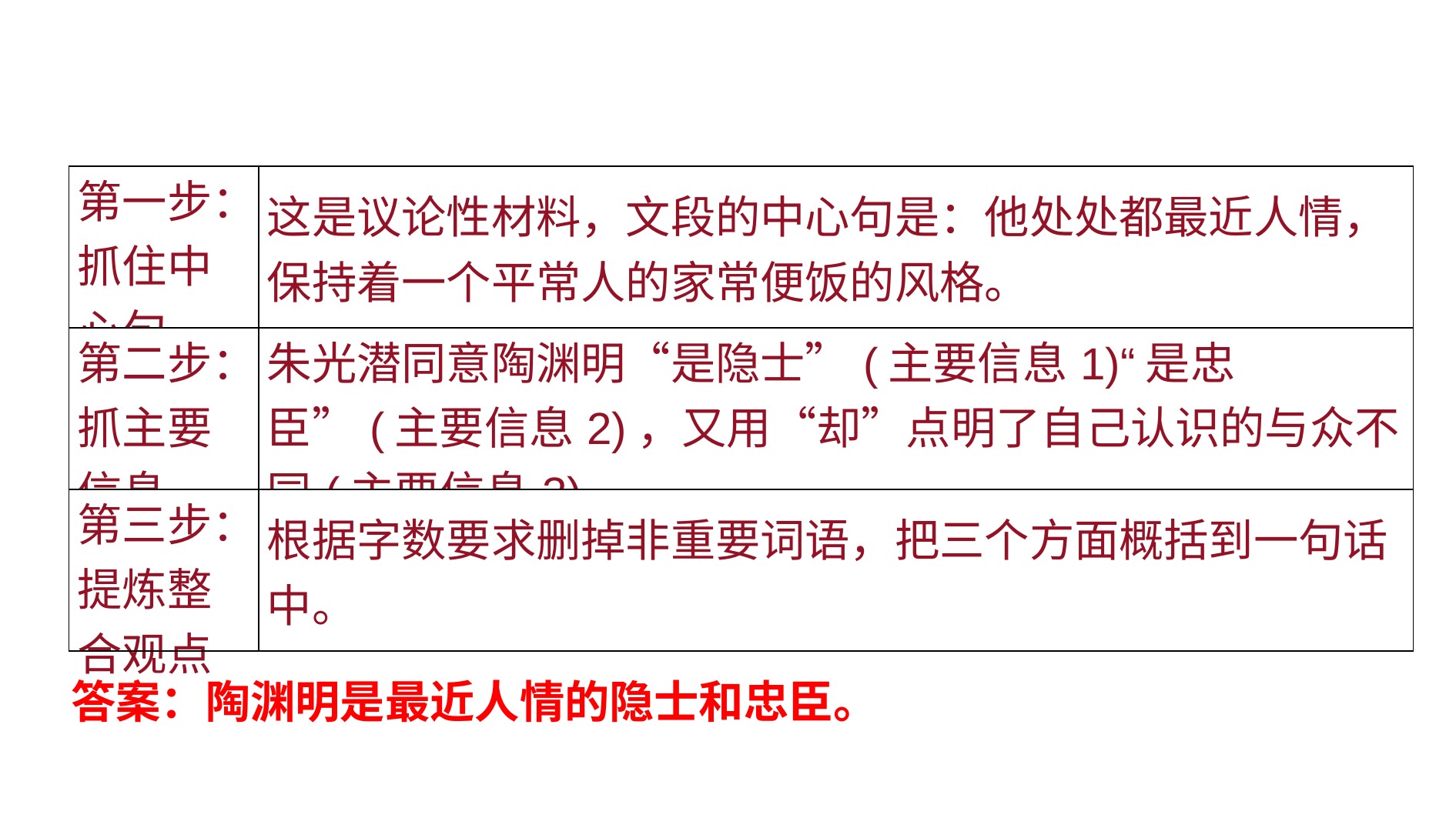

| 第一步：抓住中心句 | 这是议论性材料，文段的中心句是：他处处都最近人情，保持着一个平常人的家常便饭的风格。 |
| --- | --- |
| 第二步：抓主要信息 | 朱光潜同意陶渊明“是隐士”(主要信息1)“是忠臣”(主要信息2)，又用“却”点明了自己认识的与众不同(主要信息3)。 |
| 第三步：提炼整合观点 | 根据字数要求删掉非重要词语，把三个方面概括到一句话中。 |
答案：陶渊明是最近人情的隐士和忠臣。